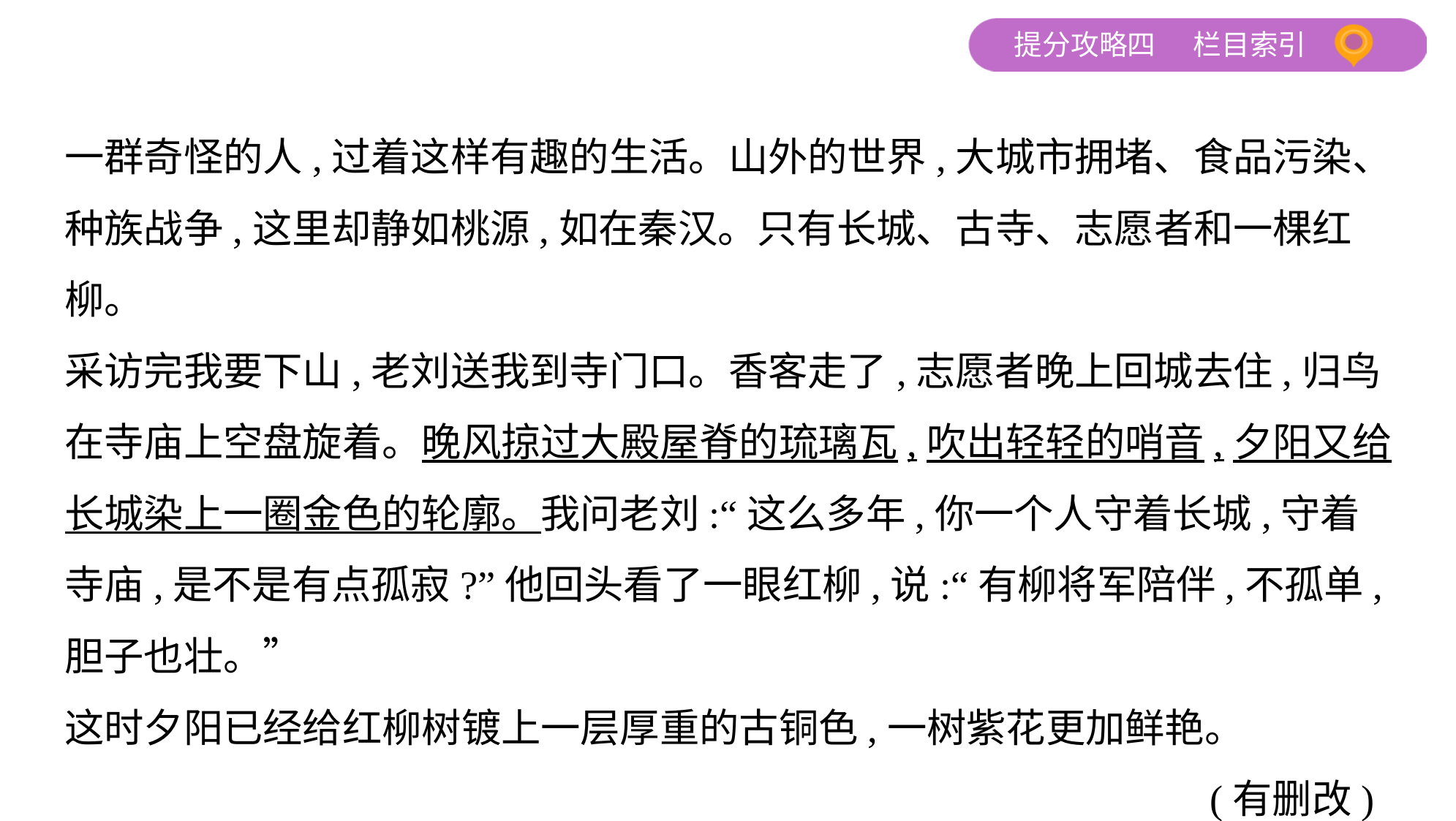

一群奇怪的人,过着这样有趣的生活。山外的世界,大城市拥堵、食品污染、
种族战争,这里却静如桃源,如在秦汉。只有长城、古寺、志愿者和一棵红柳。
采访完我要下山,老刘送我到寺门口。香客走了,志愿者晚上回城去住,归鸟
在寺庙上空盘旋着。晚风掠过大殿屋脊的琉璃瓦,吹出轻轻的哨音,夕阳又给
长城染上一圈金色的轮廓。我问老刘:“这么多年,你一个人守着长城,守着
寺庙,是不是有点孤寂?”他回头看了一眼红柳,说:“有柳将军陪伴,不孤单,
胆子也壮。”
这时夕阳已经给红柳树镀上一层厚重的古铜色,一树紫花更加鲜艳。
                                                                                                                    (有删改)